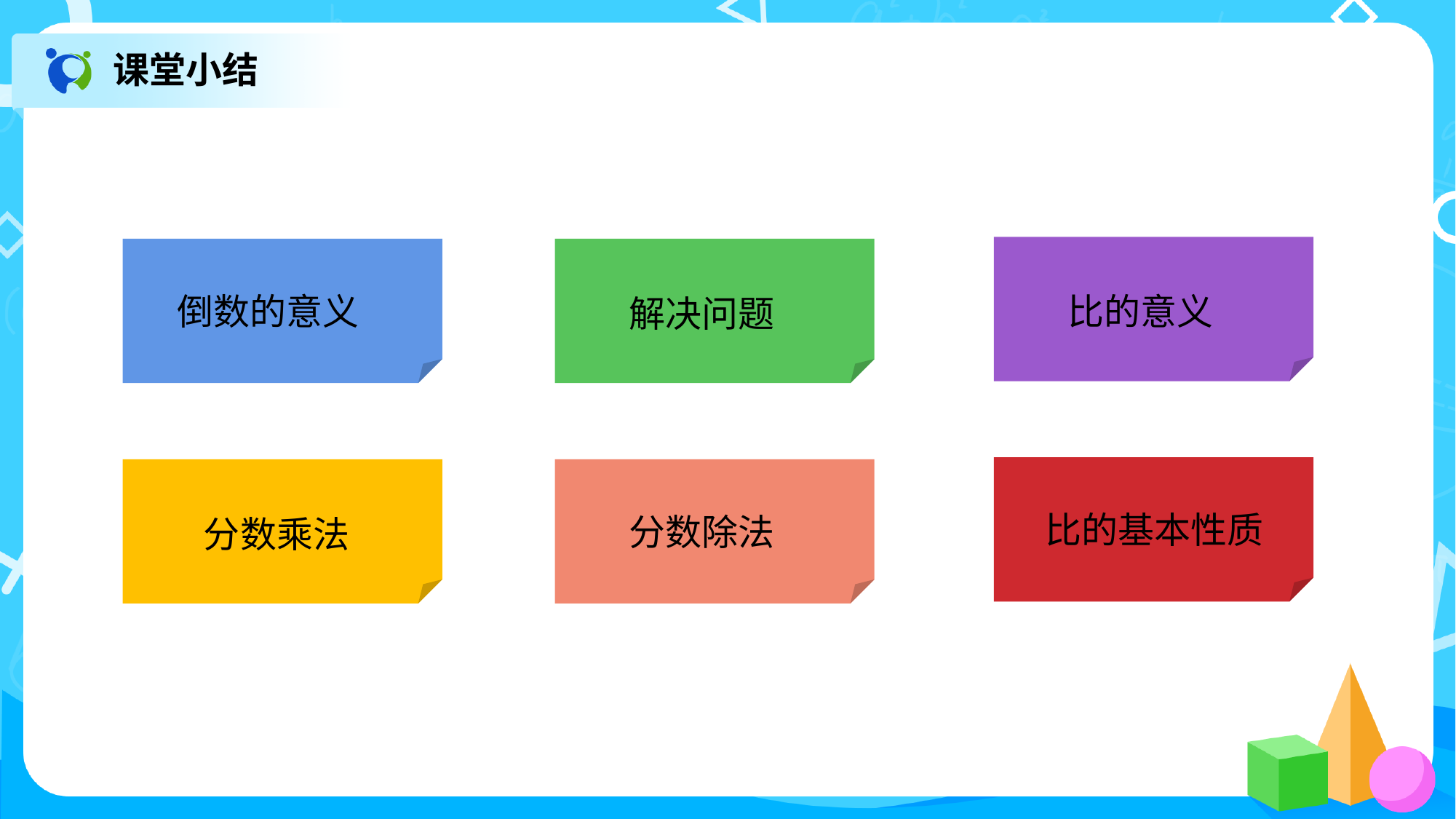

课堂小结

比的意义

倒数的意义

解决问题

比的基本性质

分数乘法

分数除法